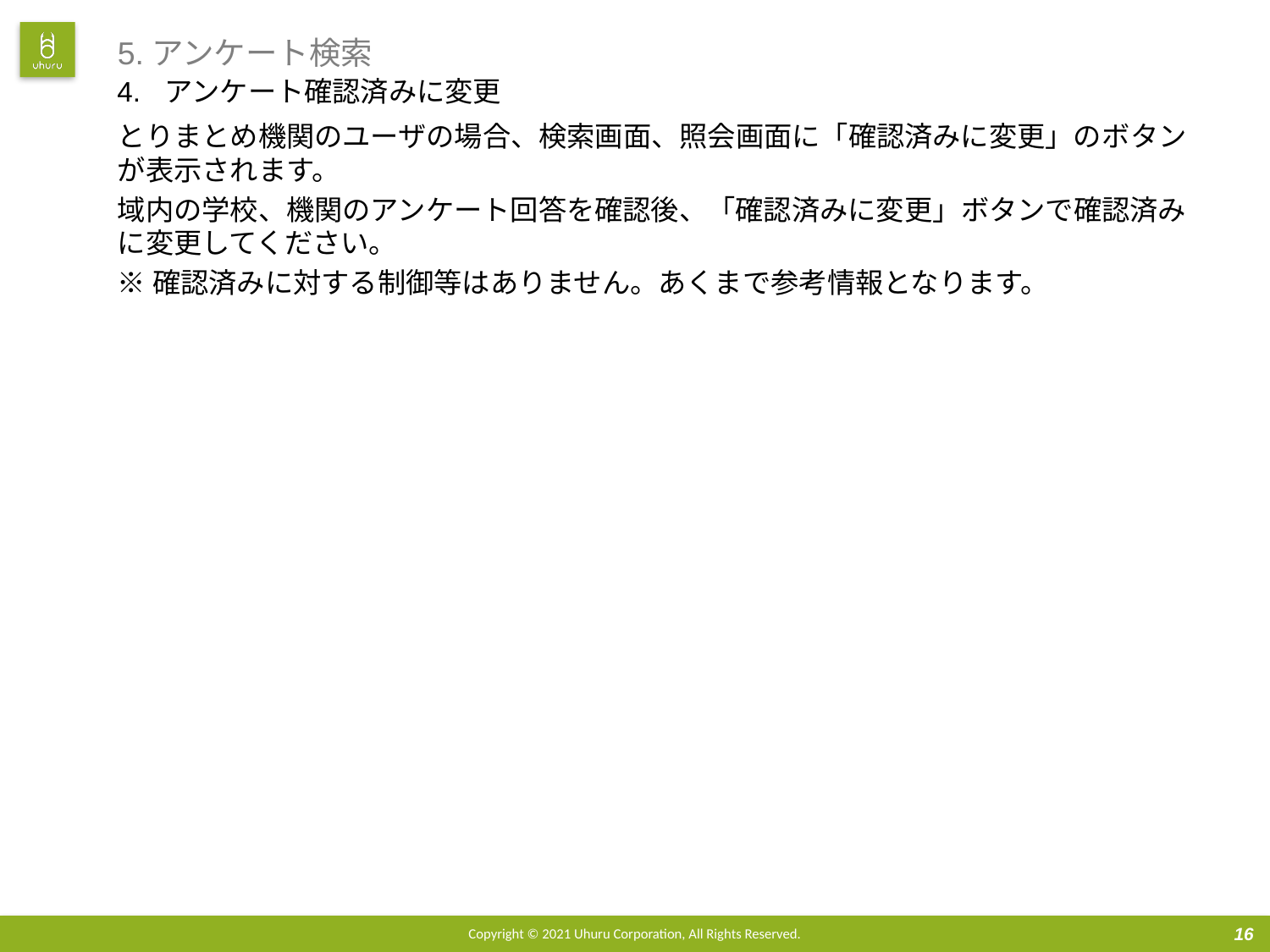

# 5.アンケート検索
アンケート確認済みに変更
とりまとめ機関のユーザの場合、検索画面、照会画面に「確認済みに変更」のボタンが表示されます。
域内の学校、機関のアンケート回答を確認後、「確認済みに変更」ボタンで確認済みに変更してください。
※確認済みに対する制御等はありません。あくまで参考情報となります。
16